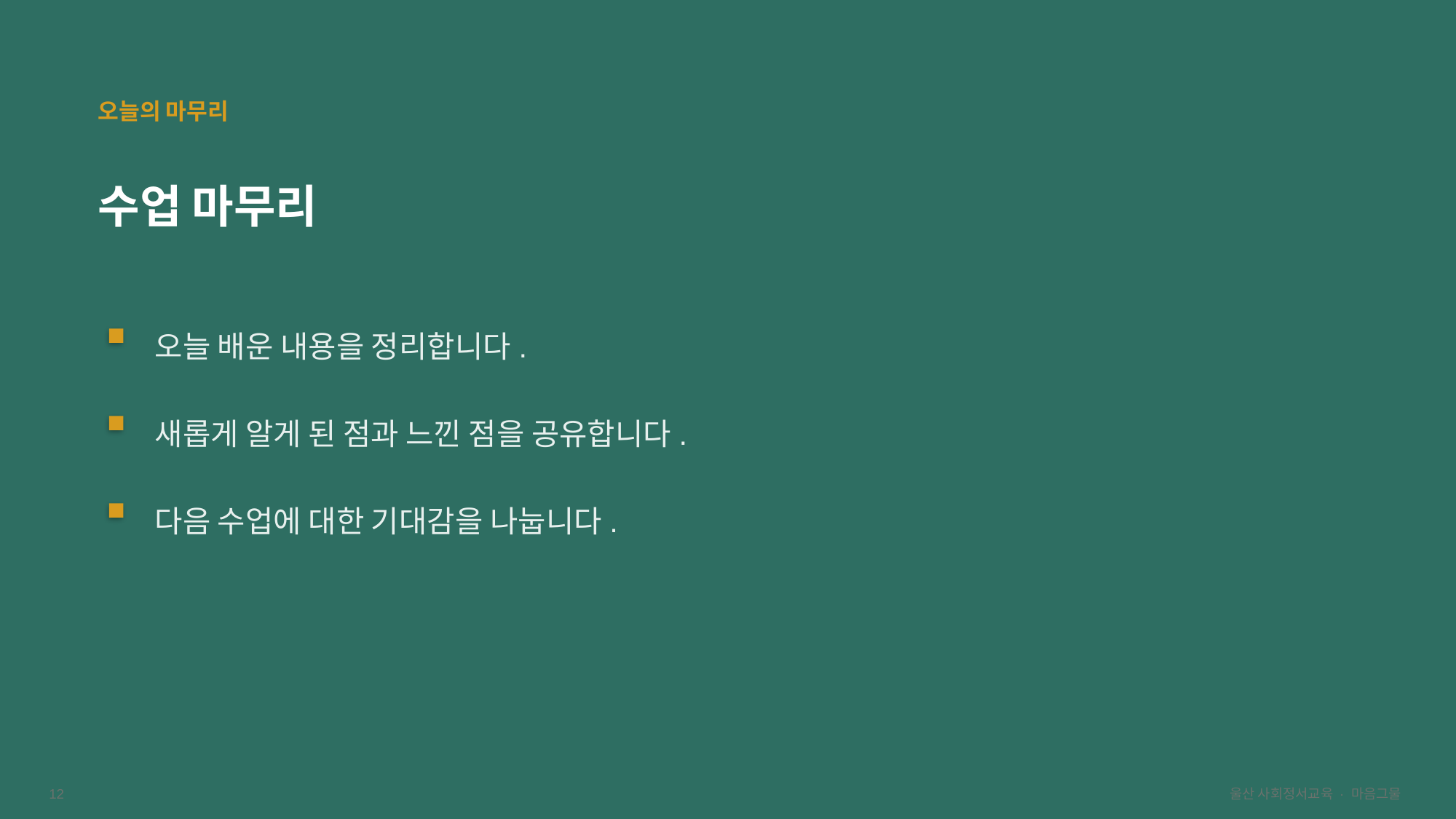

오늘의 마무리
수업 마무리
오늘 배운 내용을 정리합니다.

새롭게 알게 된 점과 느낀 점을 공유합니다.

다음 수업에 대한 기대감을 나눕니다.

12
울산 사회정서교육 · 마음그물